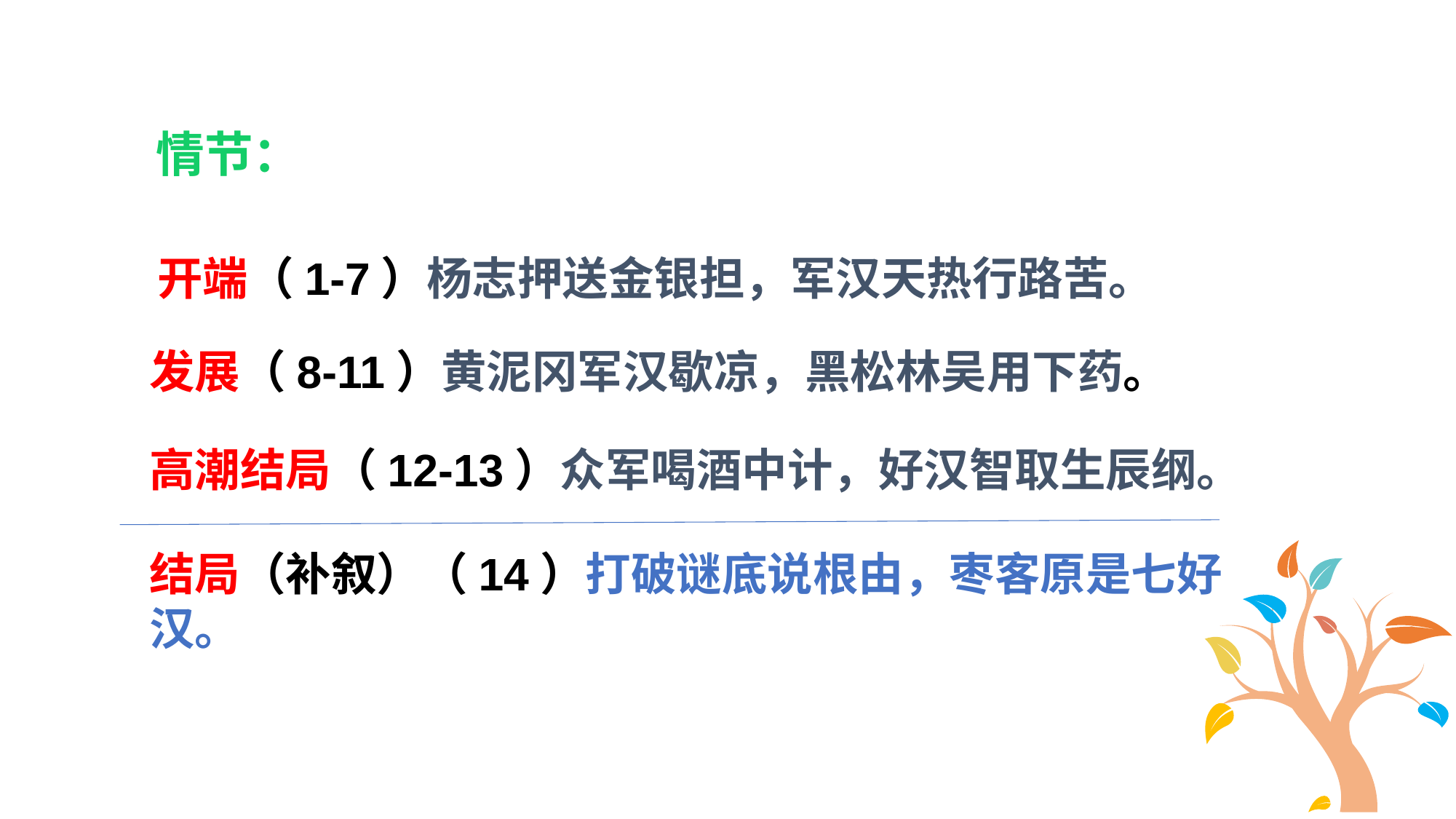

情节：
开端（1-7）杨志押送金银担，军汉天热行路苦。
发展（8-11）黄泥冈军汉歇凉，黑松林吴用下药。
高潮结局（12-13）众军喝酒中计，好汉智取生辰纲。
结局（补叙）（14）打破谜底说根由，枣客原是七好汉。